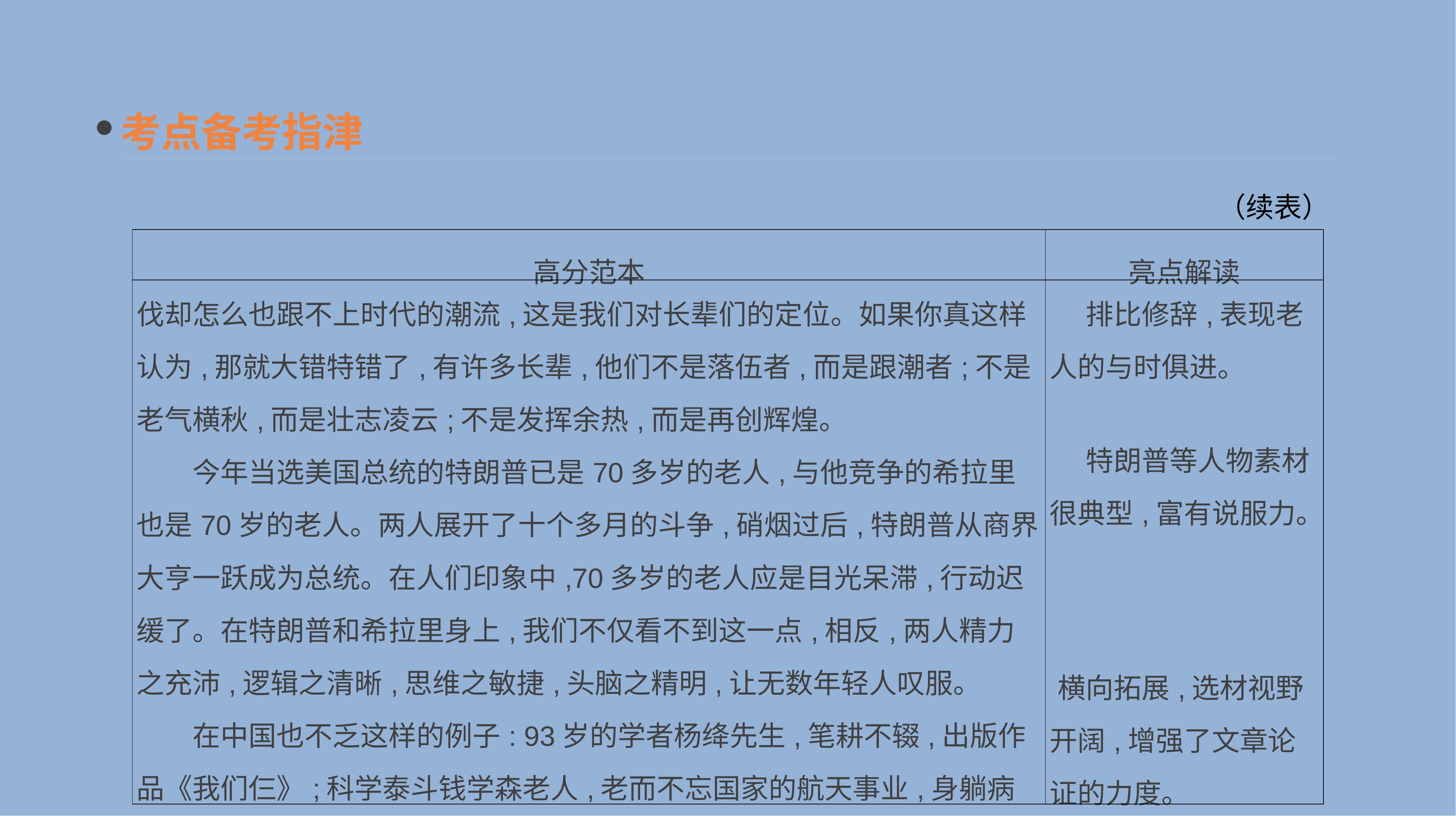

考点备考指津

（续表）
| 高分范本 | 亮点解读 |
| --- | --- |
| 伐却怎么也跟不上时代的潮流,这是我们对长辈们的定位。如果你真这样认为,那就大错特错了,有许多长辈,他们不是落伍者,而是跟潮者;不是老气横秋,而是壮志凌云;不是发挥余热,而是再创辉煌。 　　今年当选美国总统的特朗普已是70多岁的老人,与他竞争的希拉里也是70岁的老人。两人展开了十个多月的斗争,硝烟过后,特朗普从商界大亨一跃成为总统。在人们印象中,70多岁的老人应是目光呆滞,行动迟缓了。在特朗普和希拉里身上,我们不仅看不到这一点,相反,两人精力之充沛,逻辑之清晰,思维之敏捷,头脑之精明,让无数年轻人叹服。 　　在中国也不乏这样的例子: 93岁的学者杨绛先生,笔耕不辍,出版作品《我们仨》;科学泰斗钱学森老人,老而不忘国家的航天事业,身躺病床,心忧家国,为中国的航天事业做出了杰出的贡献。这些优秀的长辈们为后辈树立 | 排比修辞,表现老人的与时俱进。 　特朗普等人物素材很典型,富有说服力。 横向拓展,选材视野开阔,增强了文章论证的力度。 |